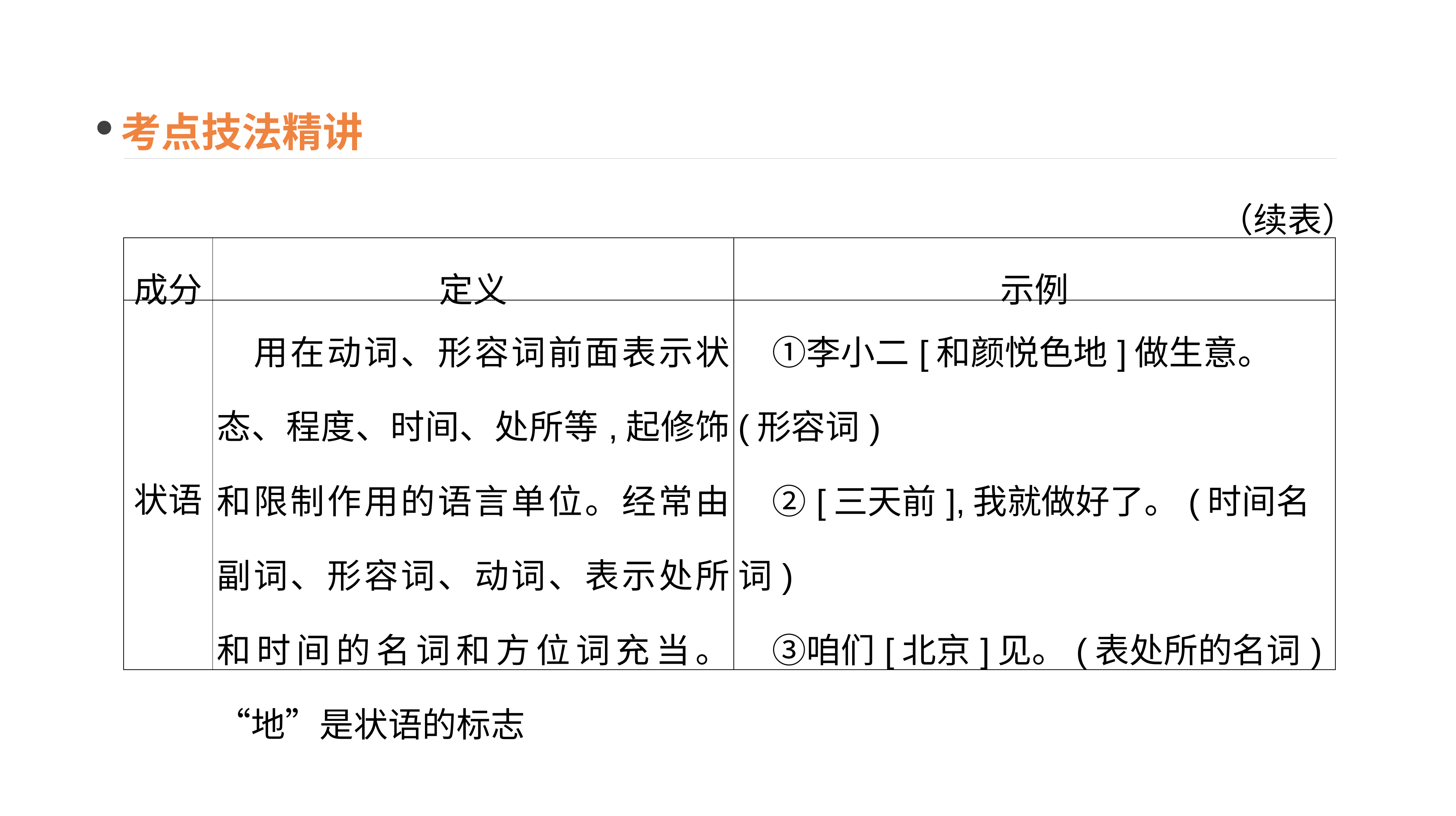

考点技法精讲

（续表）
| 成分 | 定义 | 示例 |
| --- | --- | --- |
| 状语 | 用在动词、形容词前面表示状态、程度、时间、处所等,起修饰和限制作用的语言单位。经常由副词、形容词、动词、表示处所和时间的名词和方位词充当。“地”是状语的标志 | ①李小二[和颜悦色地]做生意。(形容词) 　②[三天前],我就做好了。(时间名词) 　③咱们[北京]见。(表处所的名词) |